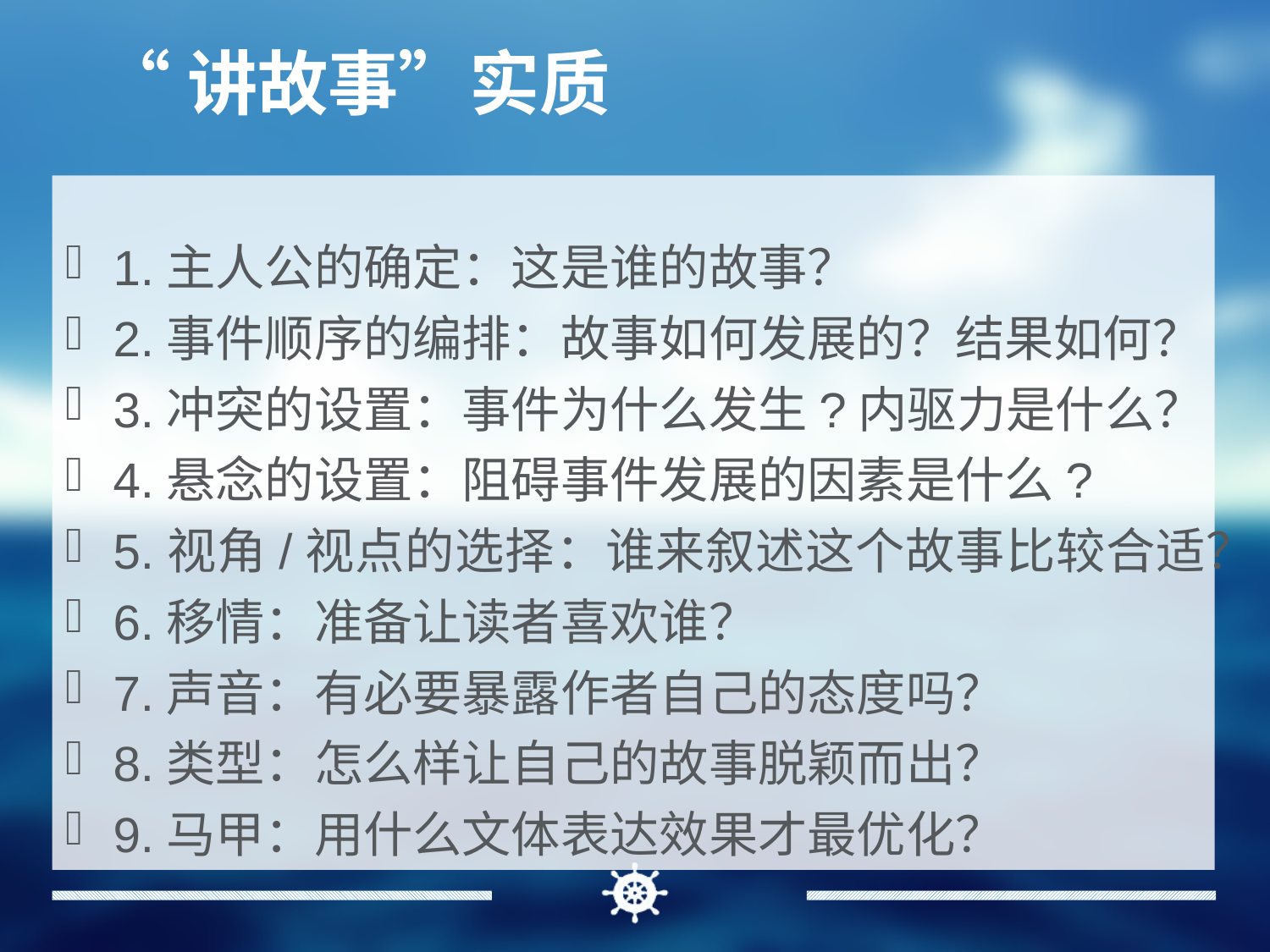

# “讲故事”实质

1.主人公的确定：这是谁的故事？
2.事件顺序的编排：故事如何发展的？结果如何？
3.冲突的设置：事件为什么发生?内驱力是什么？
4.悬念的设置：阻碍事件发展的因素是什么?
5.视角/视点的选择：谁来叙述这个故事比较合适？
6.移情：准备让读者喜欢谁？
7.声音：有必要暴露作者自己的态度吗？
8.类型：怎么样让自己的故事脱颖而出？
9.马甲：用什么文体表达效果才最优化？